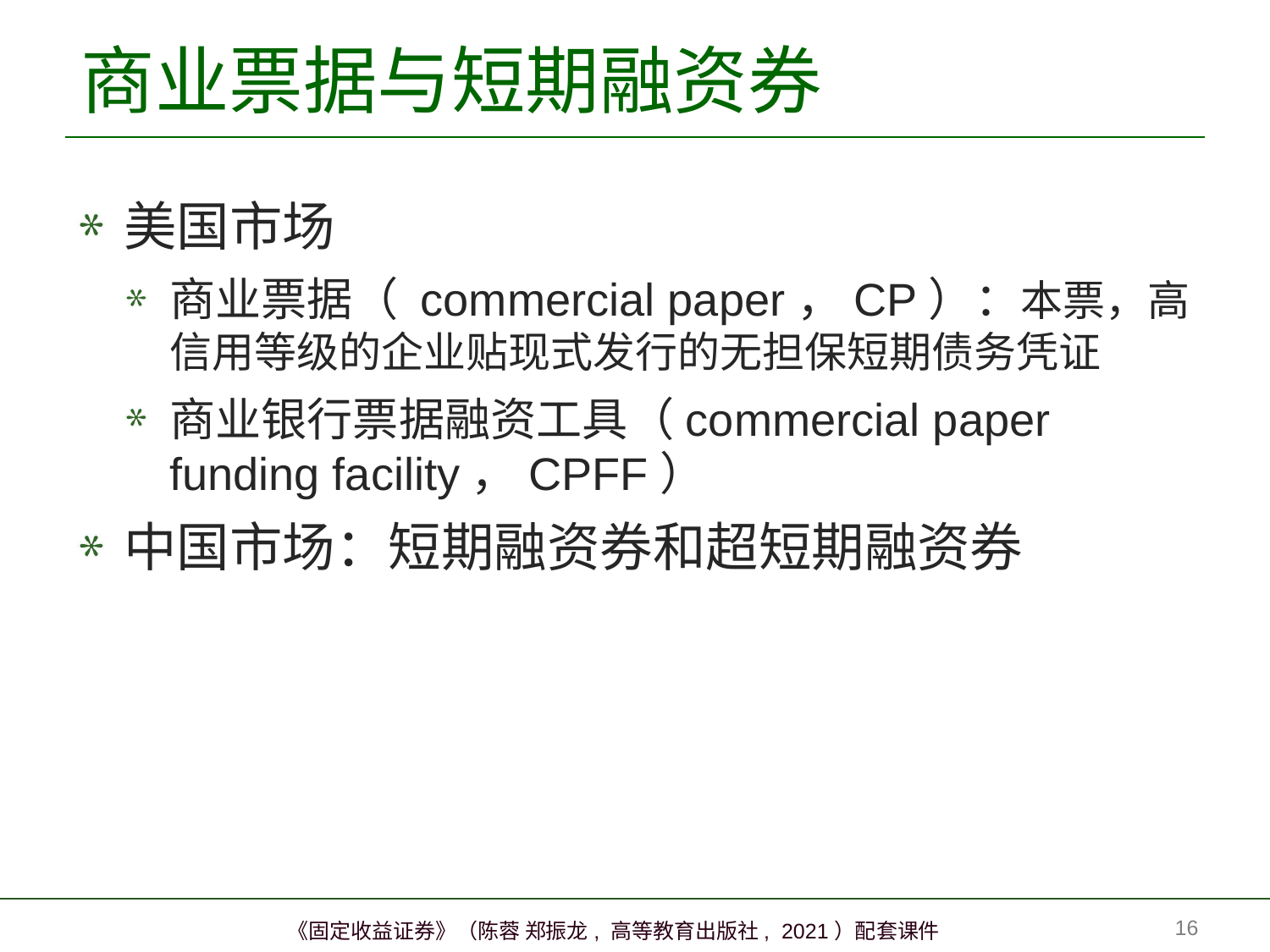

# 商业票据与短期融资券
美国市场
商业票据（ commercial paper，CP）：本票，高信用等级的企业贴现式发行的无担保短期债务凭证
商业银行票据融资工具（commercial paper funding facility，CPFF）
中国市场：短期融资券和超短期融资券
16